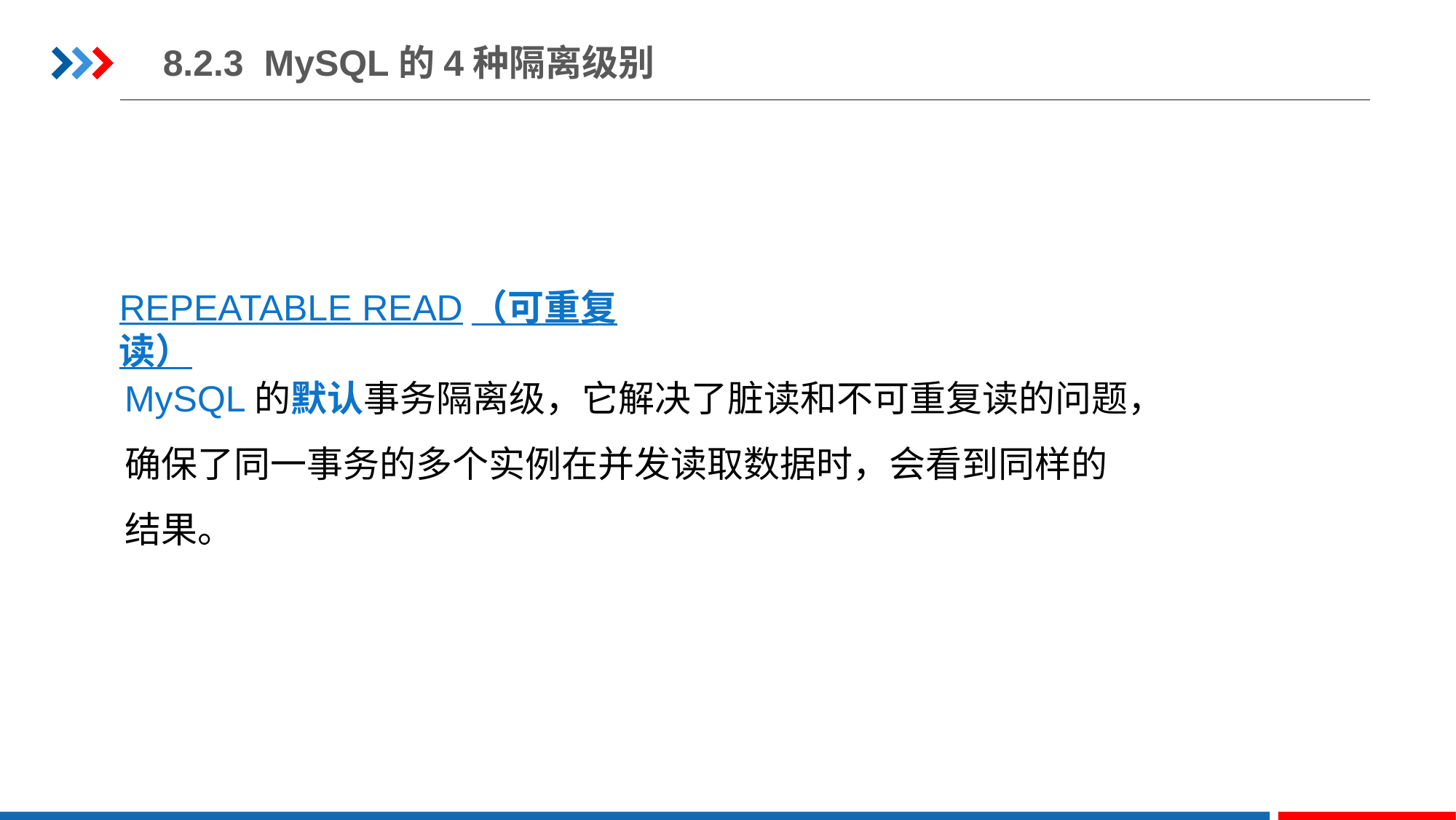

8.2.3  MySQL的4种隔离级别
REPEATABLE READ（可重复读）
MySQL的默认事务隔离级，它解决了脏读和不可重复读的问题，
确保了同一事务的多个实例在并发读取数据时，会看到同样的结果。